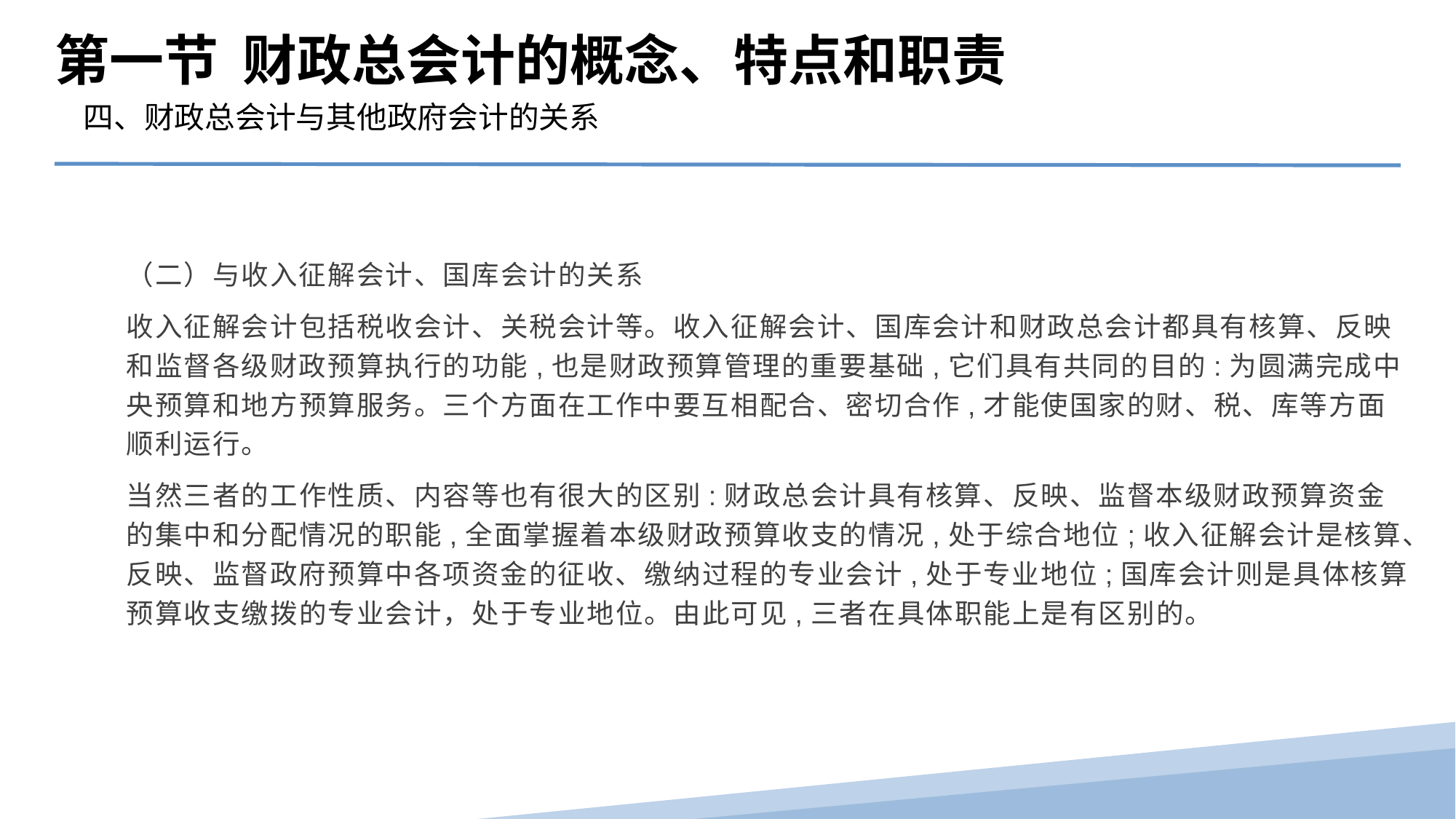

第一节  财政总会计的概念、特点和职责
四、财政总会计与其他政府会计的关系
（二）与收入征解会计、国库会计的关系
收入征解会计包括税收会计、关税会计等。收入征解会计、国库会计和财政总会计都具有核算、反映和监督各级财政预算执行的功能,也是财政预算管理的重要基础,它们具有共同的目的:为圆满完成中央预算和地方预算服务。三个方面在工作中要互相配合、密切合作,才能使国家的财、税、库等方面顺利运行。
当然三者的工作性质、内容等也有很大的区别:财政总会计具有核算、反映、监督本级财政预算资金的集中和分配情况的职能,全面掌握着本级财政预算收支的情况,处于综合地位;收入征解会计是核算、反映、监督政府预算中各项资金的征收、缴纳过程的专业会计,处于专业地位;国库会计则是具体核算预算收支缴拨的专业会计，处于专业地位。由此可见,三者在具体职能上是有区别的。